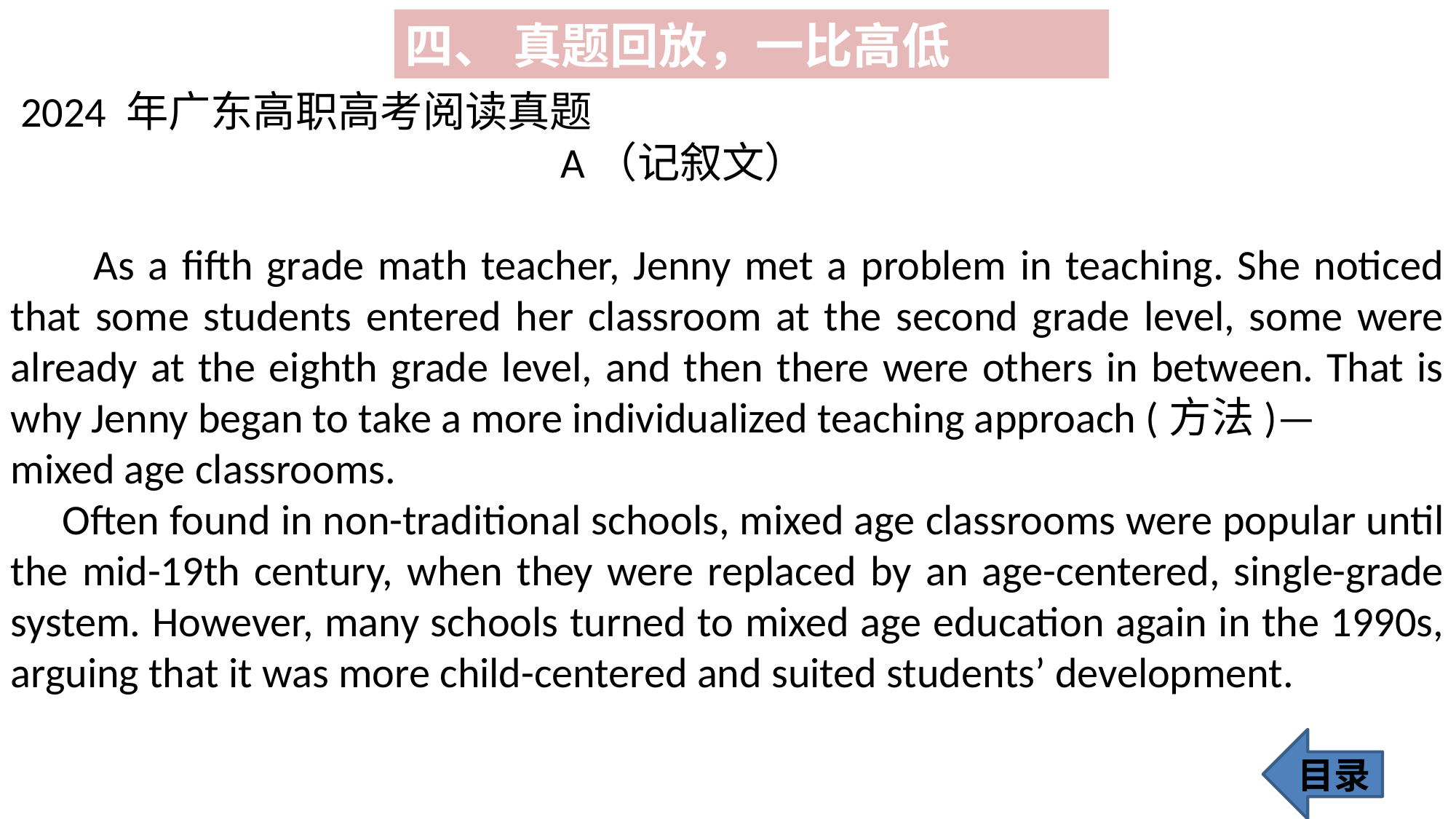

四、 真题回放，一比高低
 2024 年广东高职高考阅读真题
                                                         A（记叙文）

      As a fifth grade math teacher, Jenny met a problem in teaching. She noticed that some students entered her classroom at the second grade level, some were already at the eighth grade level, and then there were others in between. That is why Jenny began to take a more individualized teaching approach (方法)—
mixed age classrooms.
     Often found in non-traditional schools, mixed age classrooms were popular until the mid-19th century, when they were replaced by an age-centered, single-grade system. However, many schools turned to mixed age education again in the 1990s, arguing that it was more child-centered and suited students’ development.
目录
313